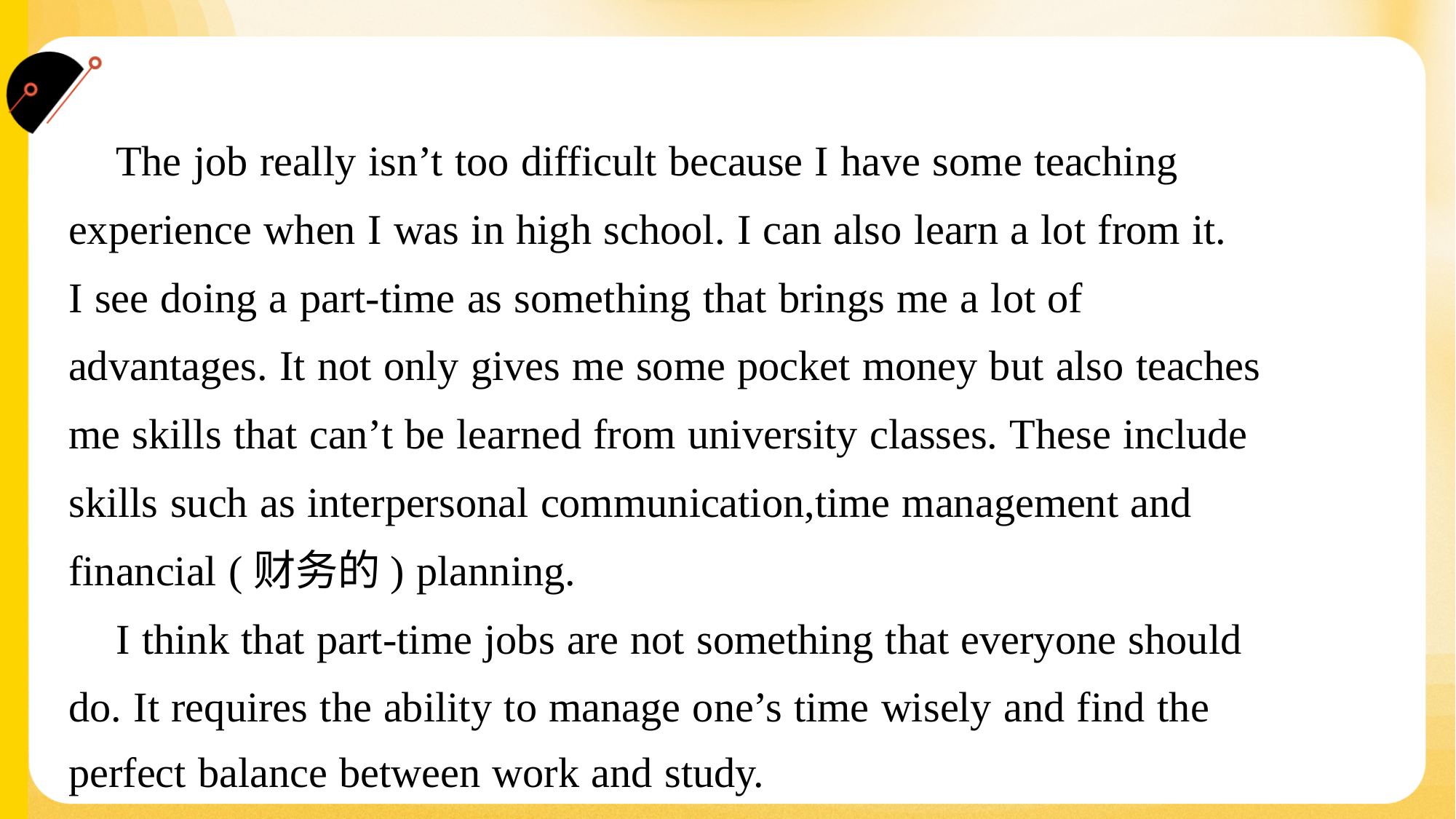

The job really isn’t too difficult because I have some teaching
experience when I was in high school. I can also learn a lot from it.
I see doing a part-time as something that brings me a lot of
advantages. It not only gives me some pocket money but also teaches
me skills that can’t be learned from university classes. These include
skills such as interpersonal communication,time management and
financial (财务的) planning.
    I think that part-time jobs are not something that everyone should
do. It requires the ability to manage one’s time wisely and find the
perfect balance between work and study.#5